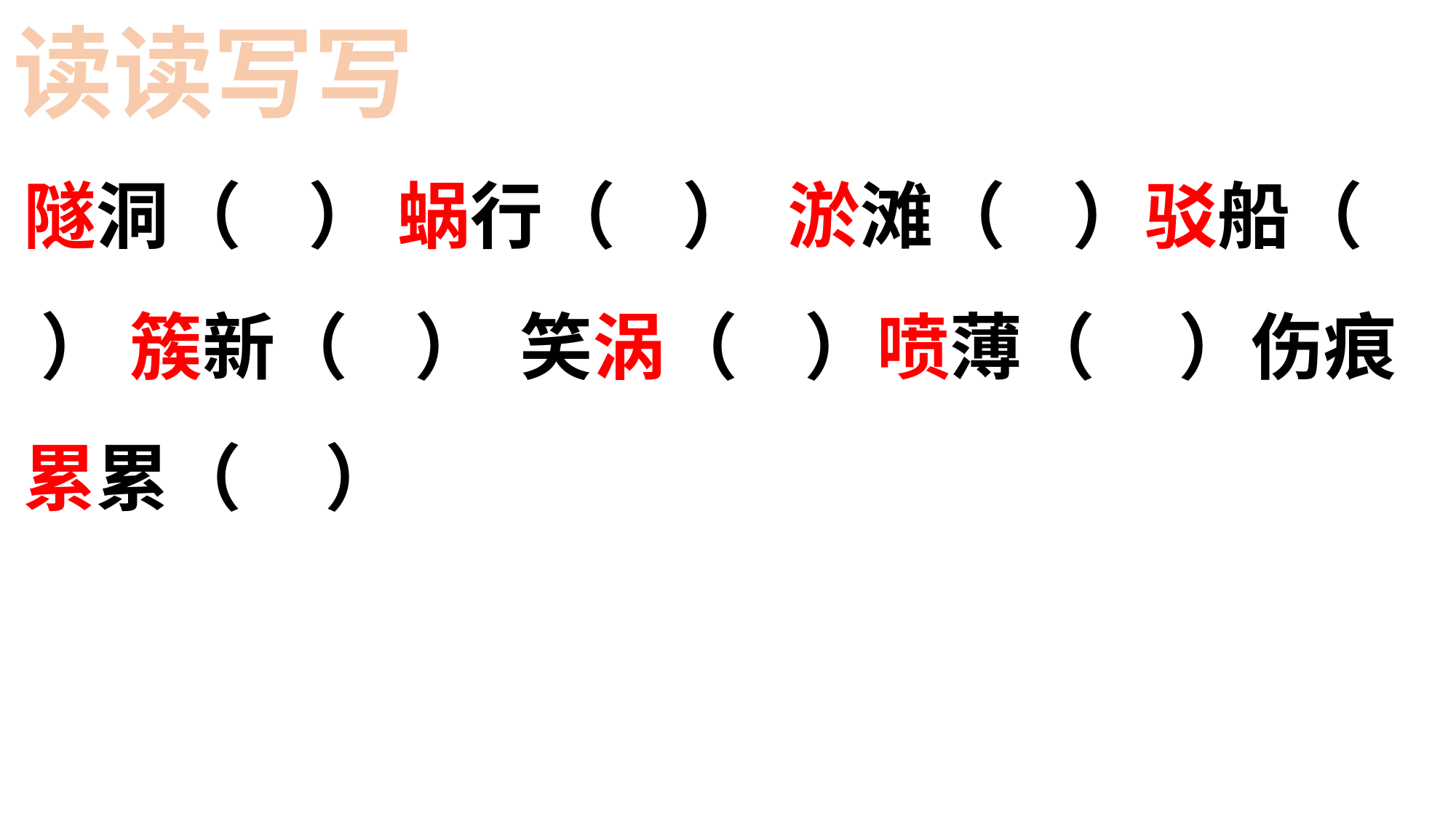

读读写写
隧洞（    ） 蜗行（    ）  淤滩（    ）驳船（    ） 簇新（    ）  笑涡（    ）喷薄（     ）伤痕累累（     ）